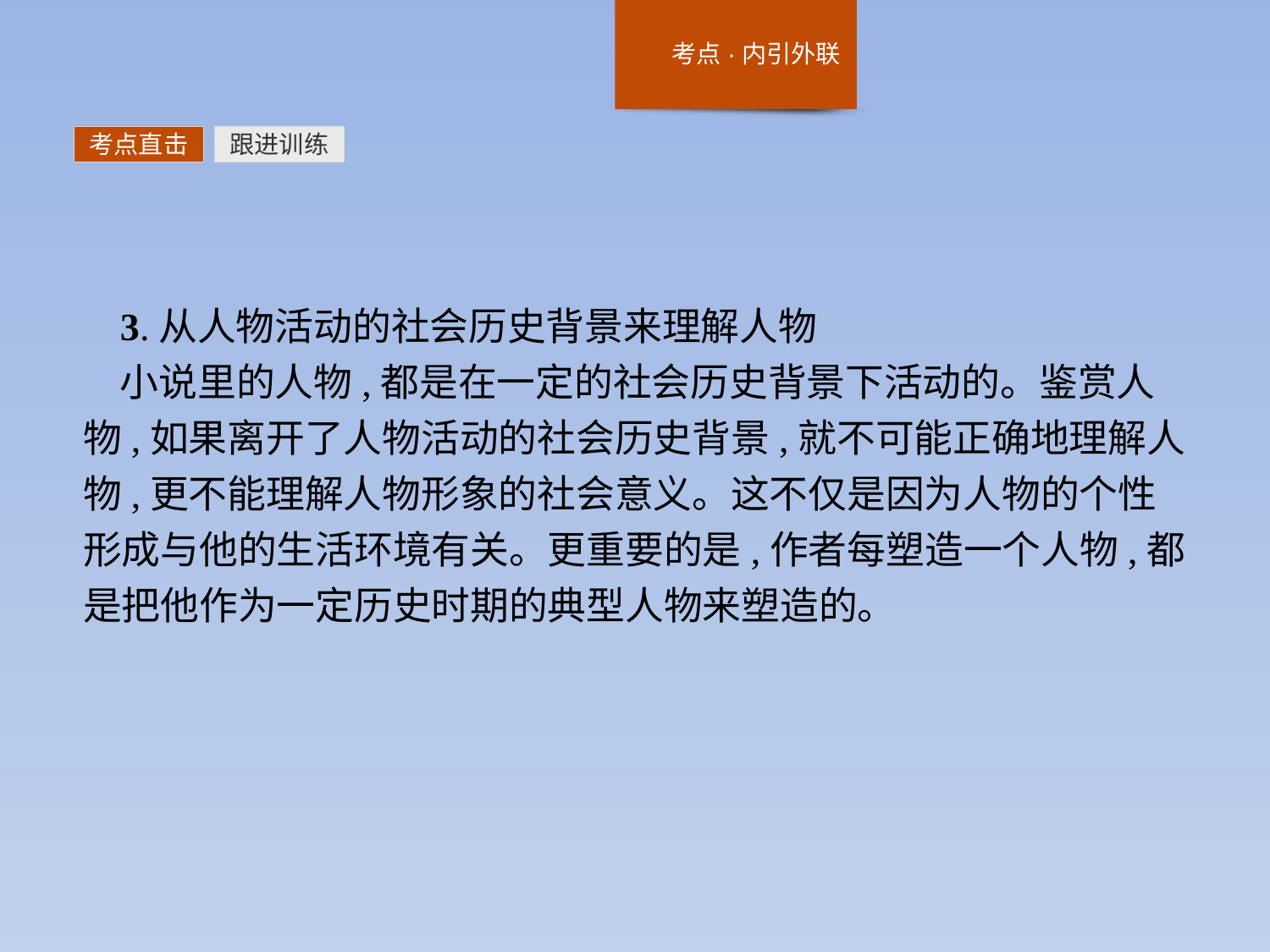

考点直击
跟进训练
3.从人物活动的社会历史背景来理解人物
小说里的人物,都是在一定的社会历史背景下活动的。鉴赏人物,如果离开了人物活动的社会历史背景,就不可能正确地理解人物,更不能理解人物形象的社会意义。这不仅是因为人物的个性形成与他的生活环境有关。更重要的是,作者每塑造一个人物,都是把他作为一定历史时期的典型人物来塑造的。